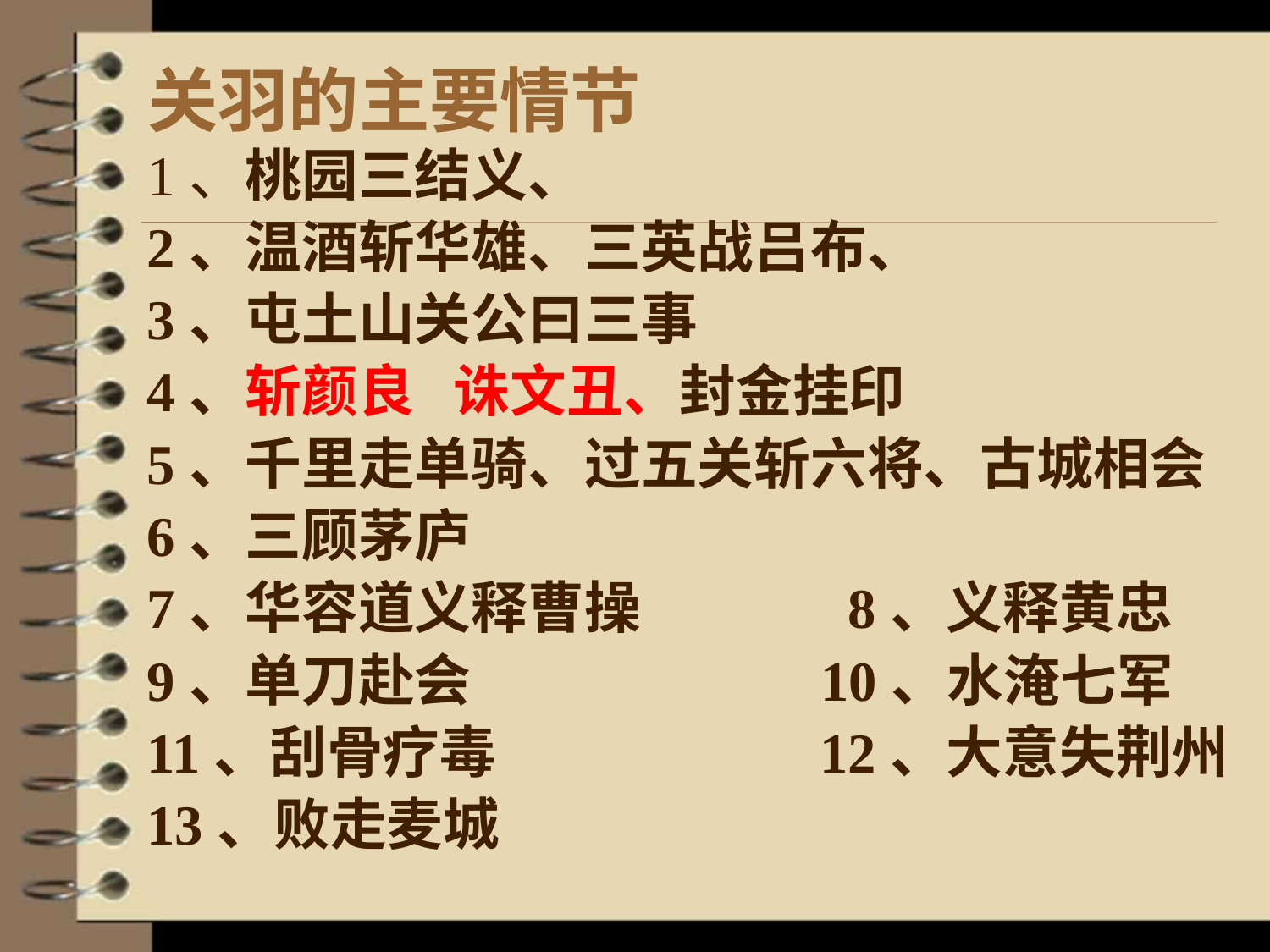

# 关羽的主要情节
1、桃园三结义、
2、温酒斩华雄、三英战吕布、
3、屯土山关公曰三事
4、斩颜良   诛文丑、封金挂印
5、千里走单骑、过五关斩六将、古城相会
6、三顾茅庐
7、华容道义释曹操               8、义释黄忠
9、单刀赴会                          10、水淹七军
11、刮骨疗毒                        12、大意失荆州
13、败走麦城